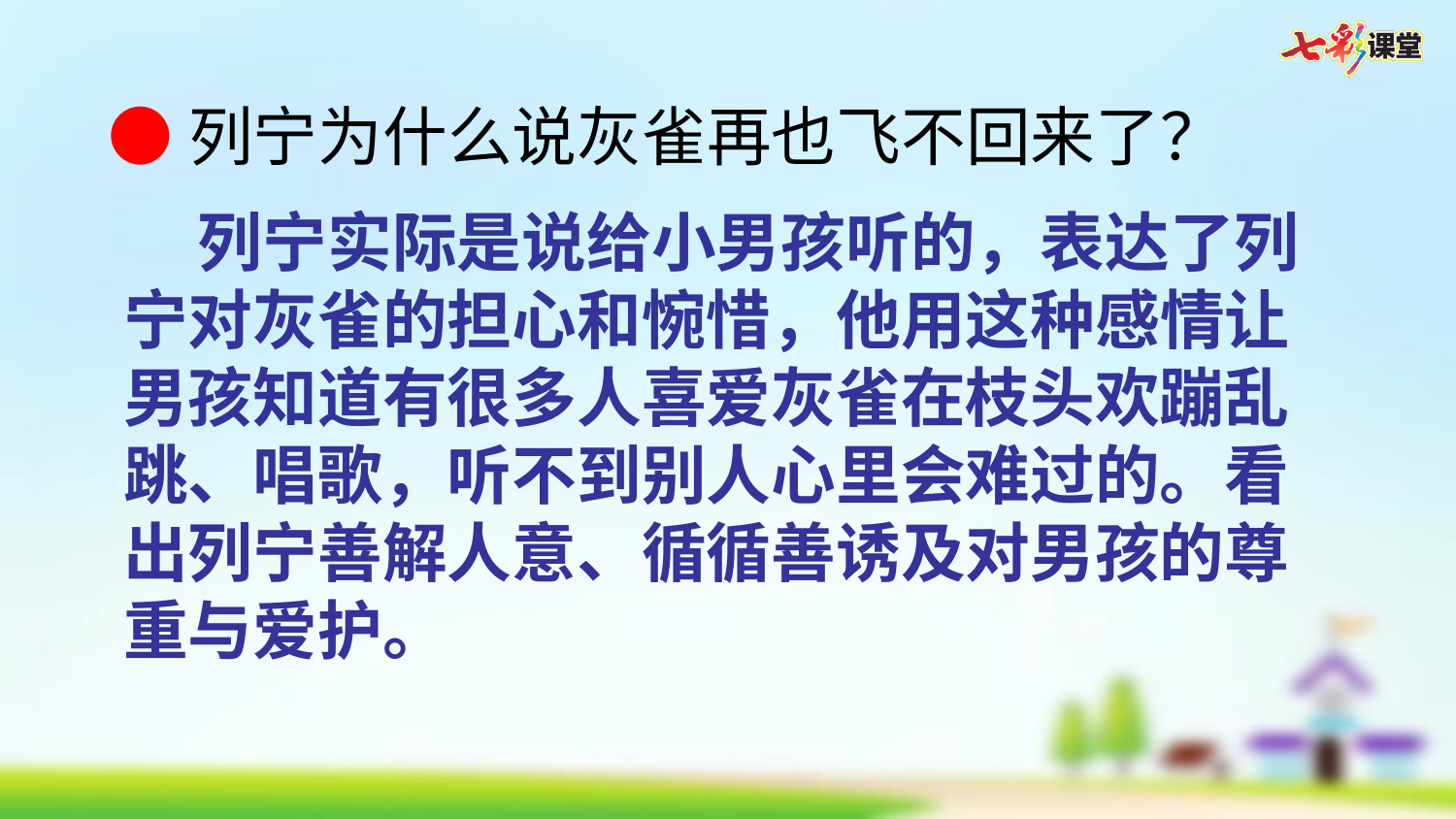

●列宁为什么说灰雀再也飞不回来了？
    列宁实际是说给小男孩听的，表达了列宁对灰雀的担心和惋惜，他用这种感情让男孩知道有很多人喜爱灰雀在枝头欢蹦乱跳、唱歌，听不到别人心里会难过的。看出列宁善解人意、循循善诱及对男孩的尊重与爱护。